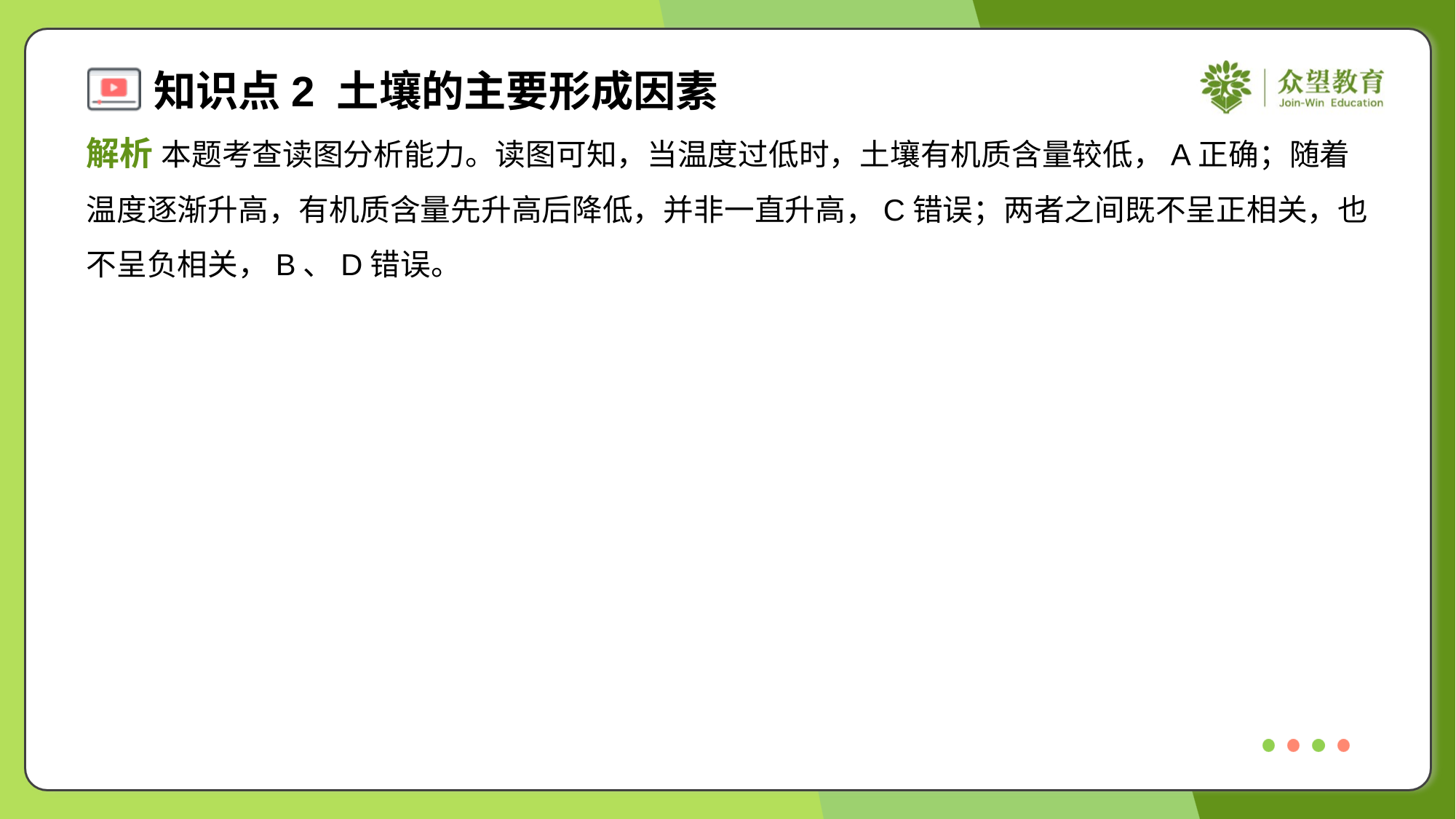

解析 本题考查读图分析能力。读图可知，当温度过低时，土壤有机质含量较低，A正确；随着
温度逐渐升高，有机质含量先升高后降低，并非一直升高，C错误；两者之间既不呈正相关，也
不呈负相关，B、D错误。